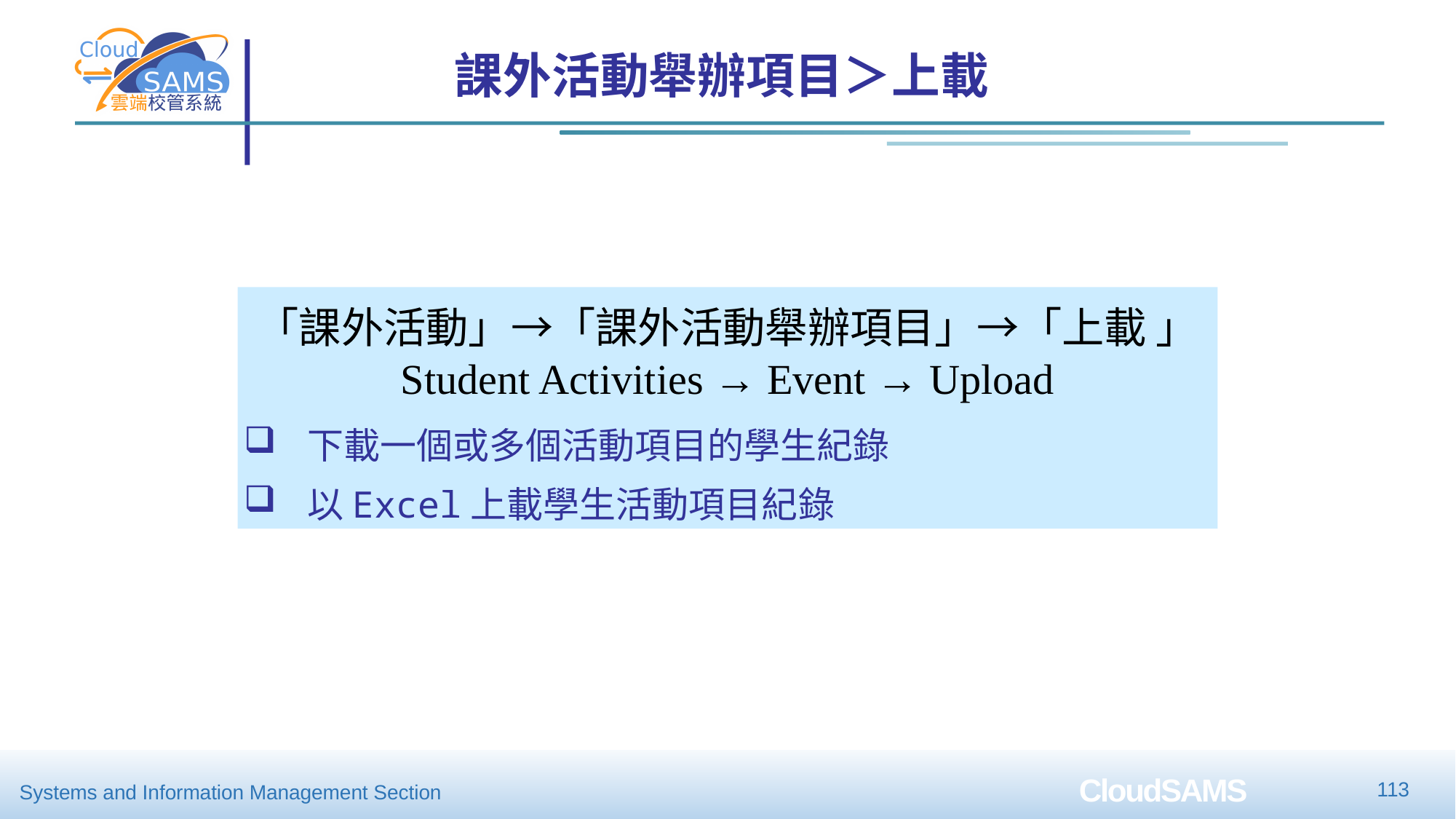

課外活動舉辦項目＞上載
「課外活動」→「課外活動舉辦項目」→「上載 」
Student Activities → Event → Upload
下載一個或多個活動項目的學生紀錄
以Excel上載學生活動項目紀錄
113